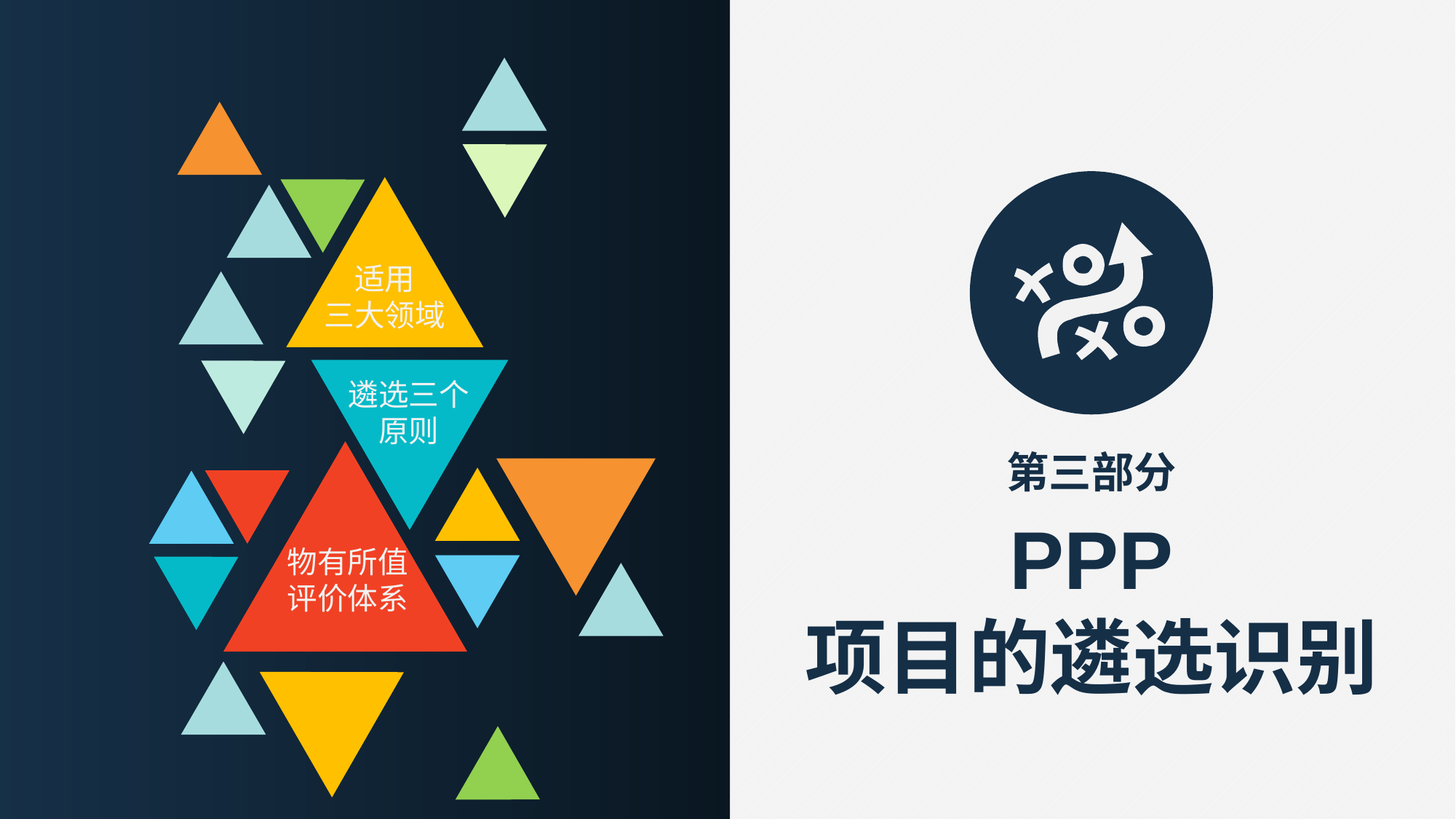

适用
三大领域

遴选三个
原则
第三部分

PPP
项目的遴选识别
物有所值
评价体系